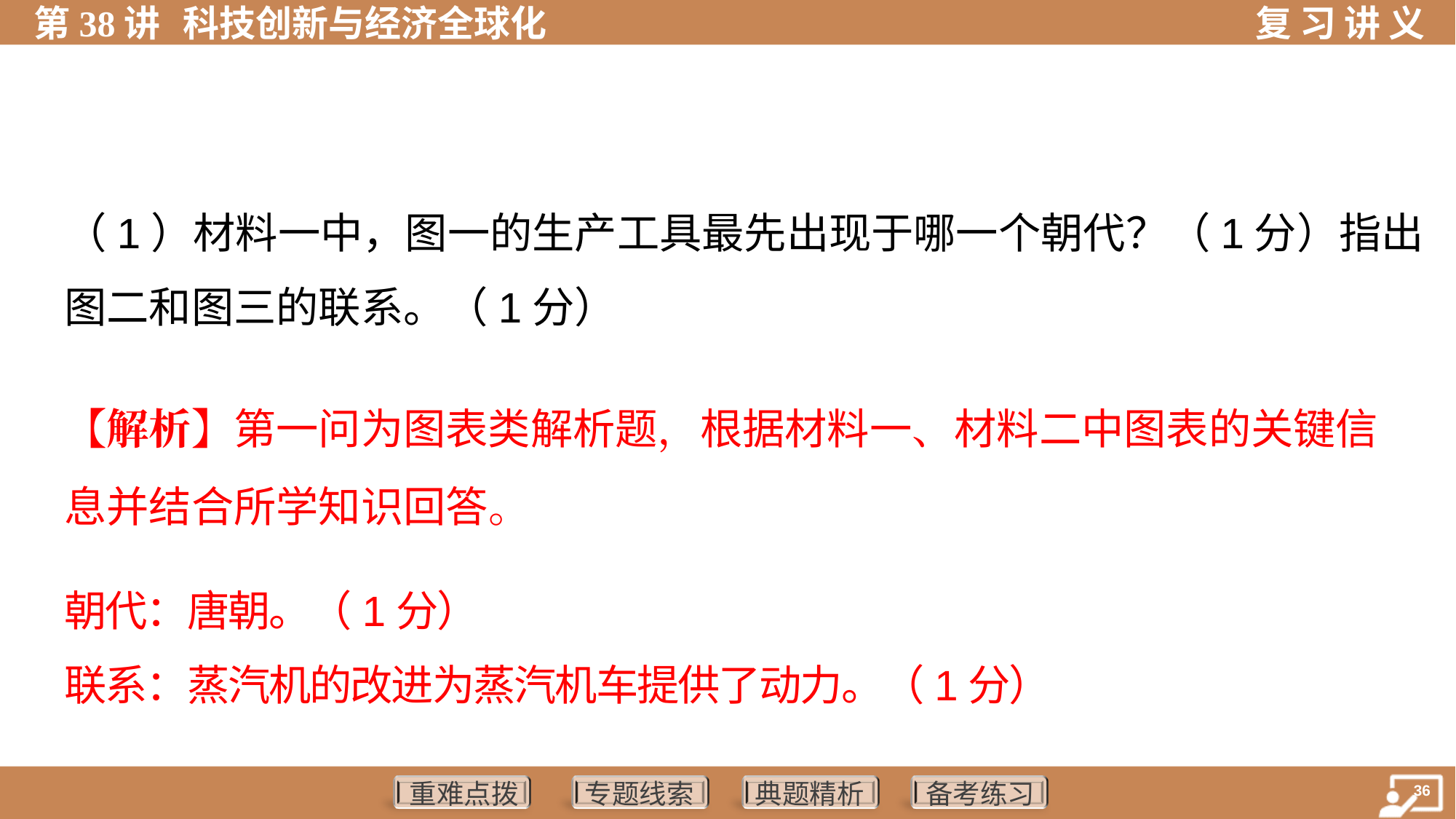

（1）材料一中，图一的生产工具最先出现于哪一个朝代？（1分）指出
图二和图三的联系。（1分）
【解析】第一问为图表类解析题，根据材料一、材料二中图表的关键信
息并结合所学知识回答。
朝代：唐朝。（1分）
联系：蒸汽机的改进为蒸汽机车提供了动力。（1分）